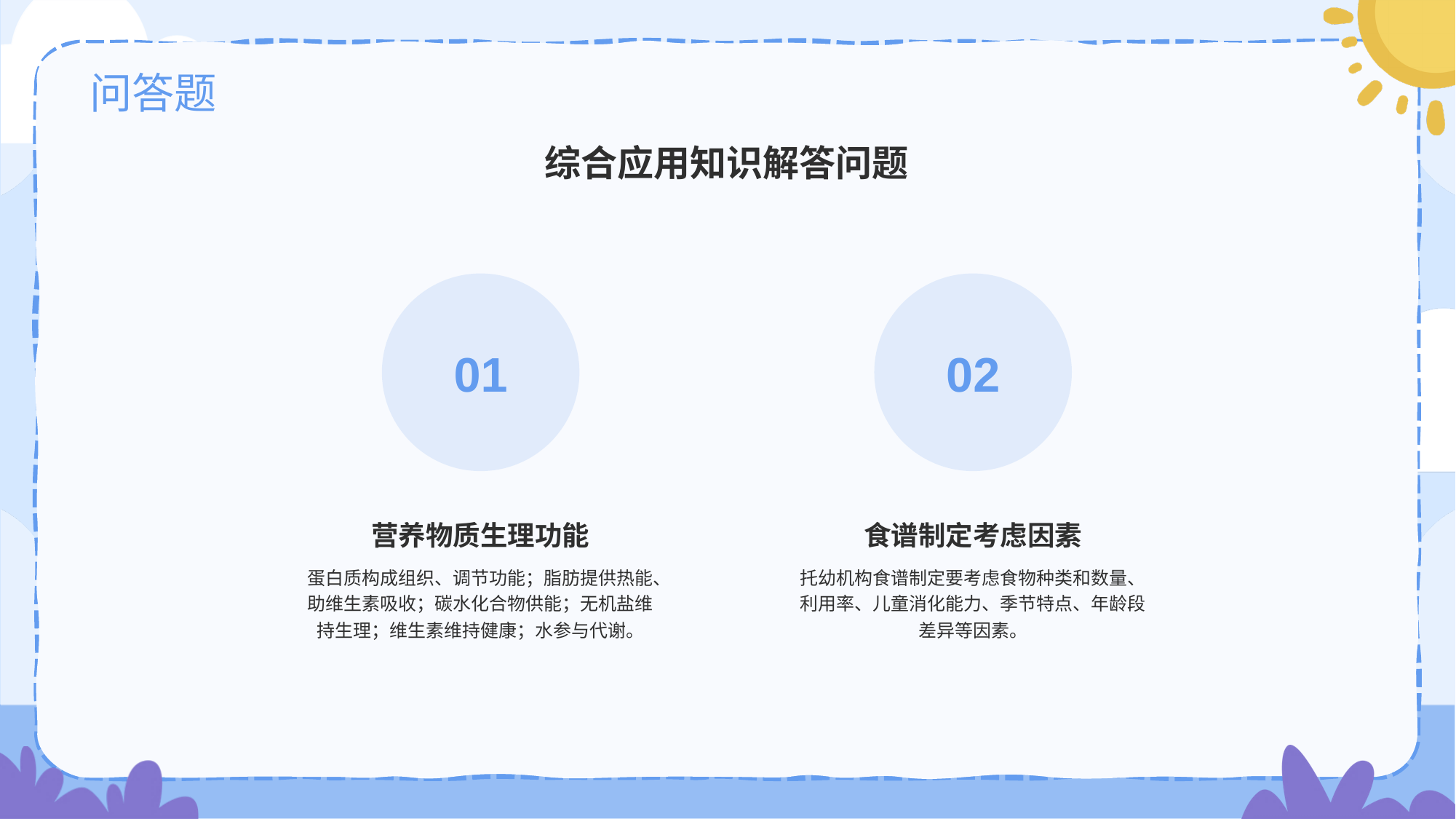

# 问答题
综合应用知识解答问题
01
营养物质生理功能
蛋白质构成组织、调节功能；脂肪提供热能、助维生素吸收；碳水化合物供能；无机盐维持生理；维生素维持健康；水参与代谢。
02
食谱制定考虑因素
托幼机构食谱制定要考虑食物种类和数量、利用率、儿童消化能力、季节特点、年龄段差异等因素。